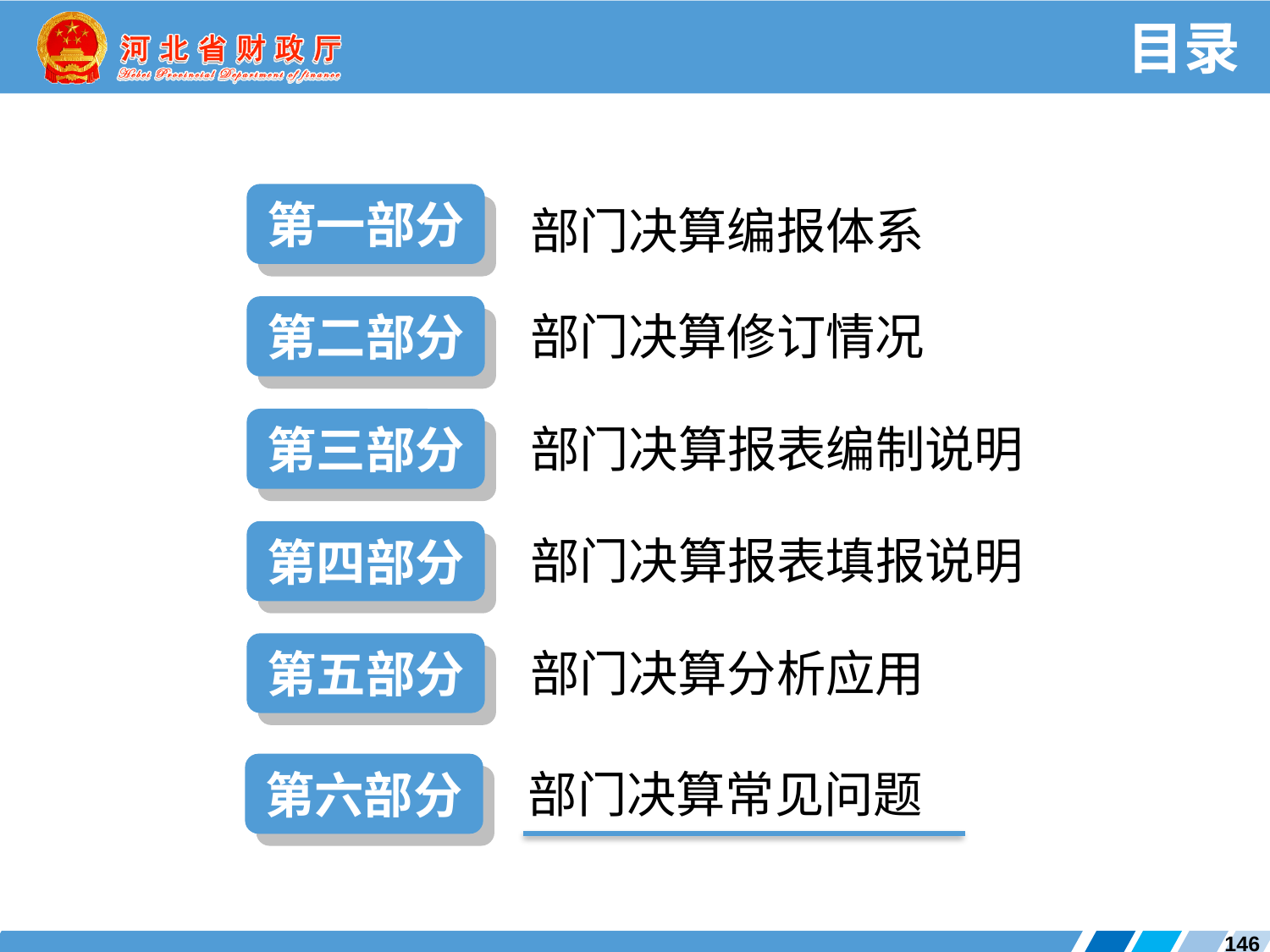

目录
第一部分
部门决算编报体系

第二部分
部门决算修订情况

第三部分
部门决算报表编制说明

第四部分
部门决算报表填报说明

第五部分
部门决算分析应用

第六部分
部门决算常见问题

146